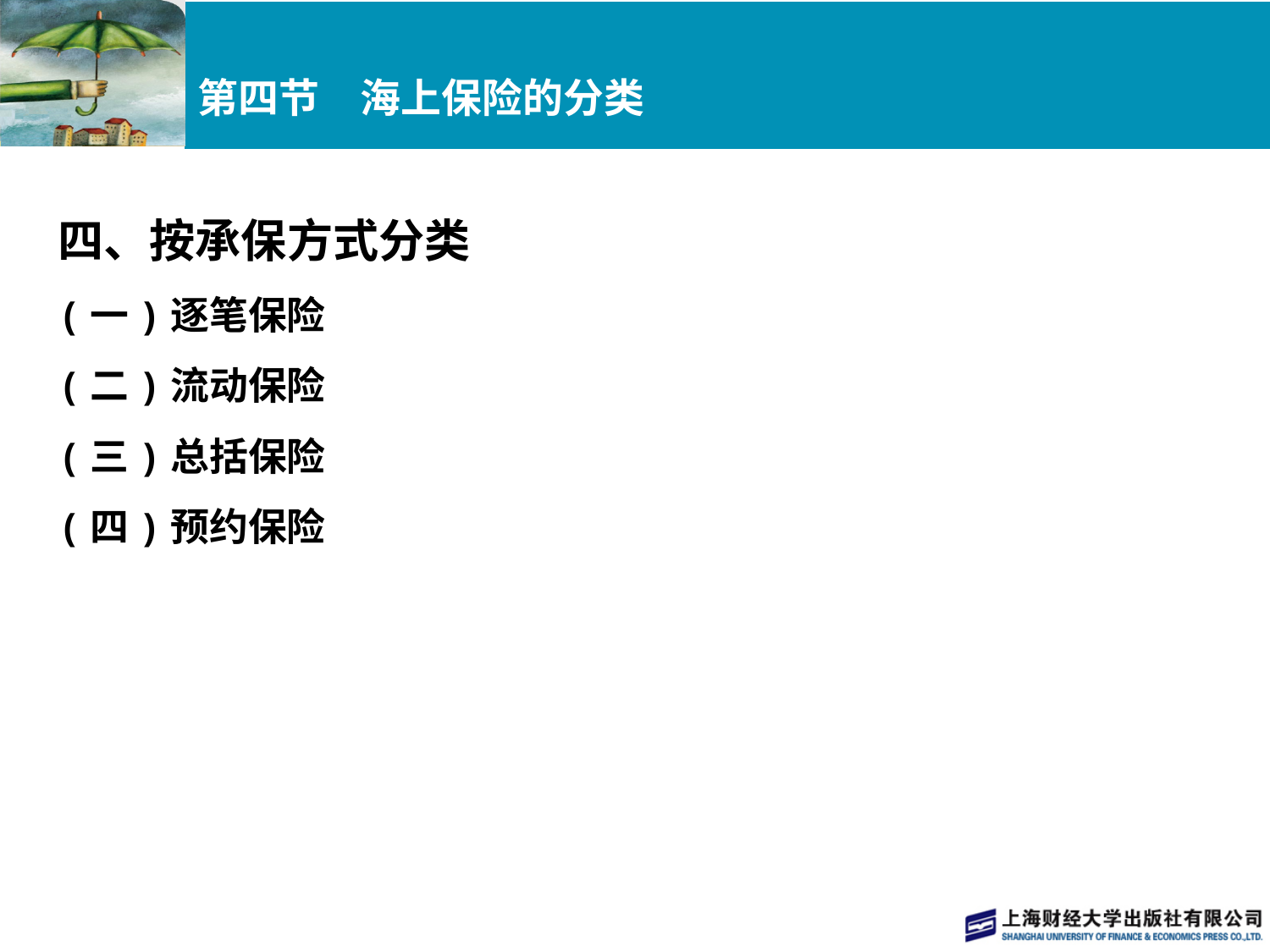

# 第四节　海上保险的分类
四、按承保方式分类
(一)逐笔保险
(二)流动保险
(三)总括保险
(四)预约保险